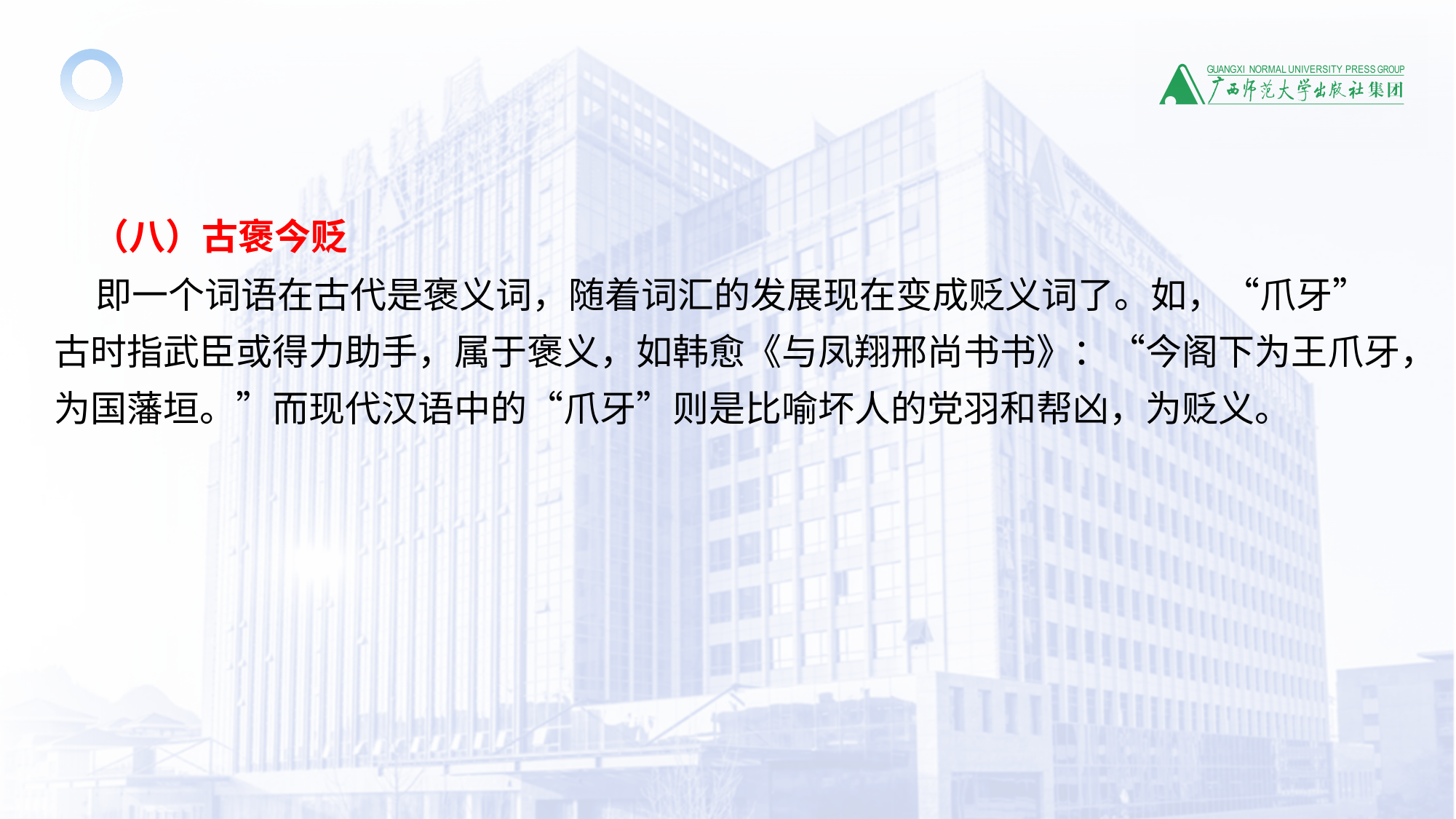

（八）古褒今贬
    即一个词语在古代是褒义词，随着词汇的发展现在变成贬义词了。如，“爪牙”古时指武臣或得力助手，属于褒义，如韩愈《与凤翔邢尚书书》：“今阁下为王爪牙，为国藩垣。”而现代汉语中的“爪牙”则是比喻坏人的党羽和帮凶，为贬义。